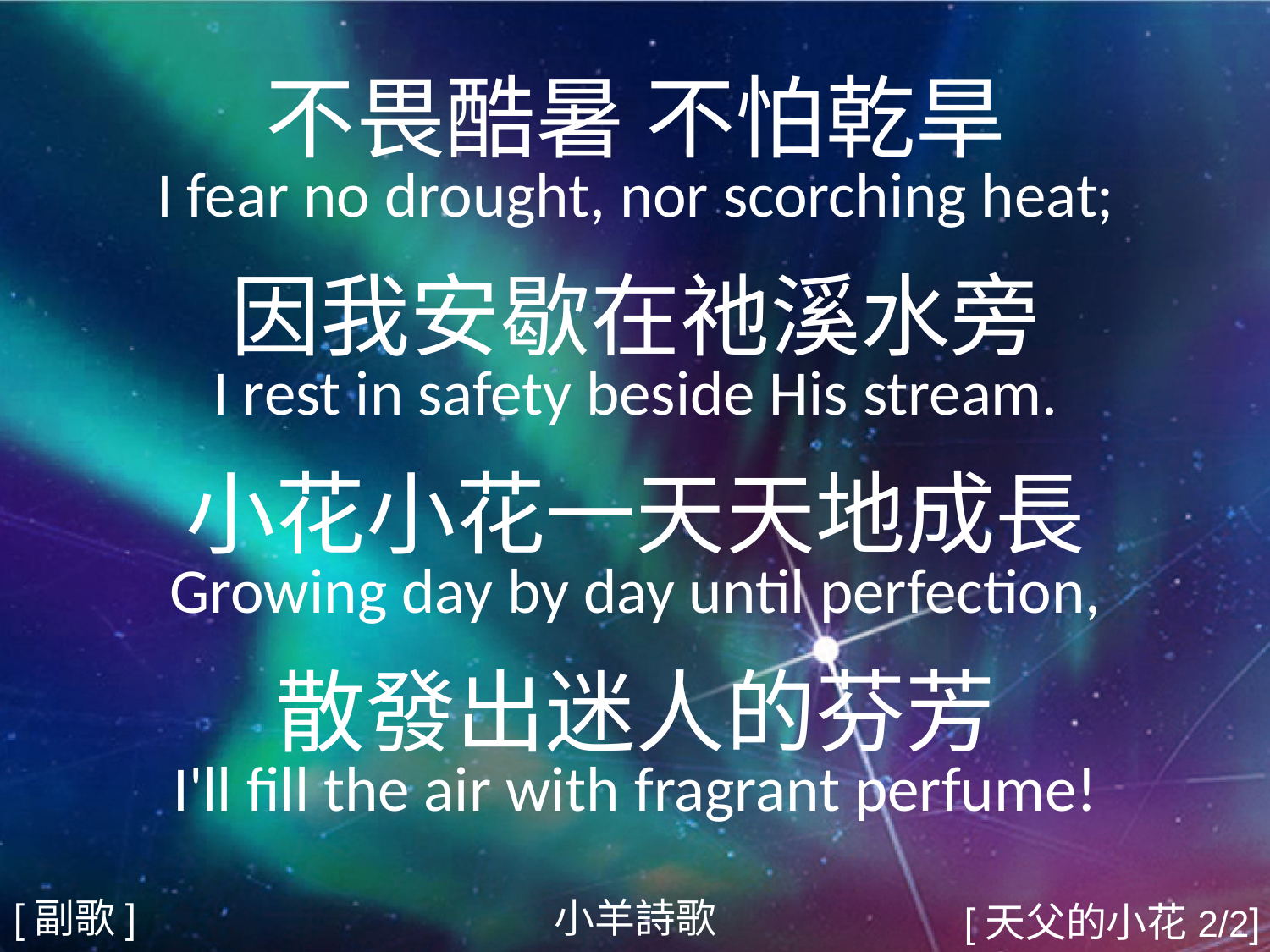

不畏酷暑 不怕乾旱
I fear no drought, nor scorching heat;

因我安歇在祂溪水旁
I rest in safety beside His stream.

小花小花一天天地成長
Growing day by day until perfection,

散發出迷人的芬芳
I'll fill the air with fragrant perfume!

#

小羊詩歌
[副歌]
[天父的小花2/2]